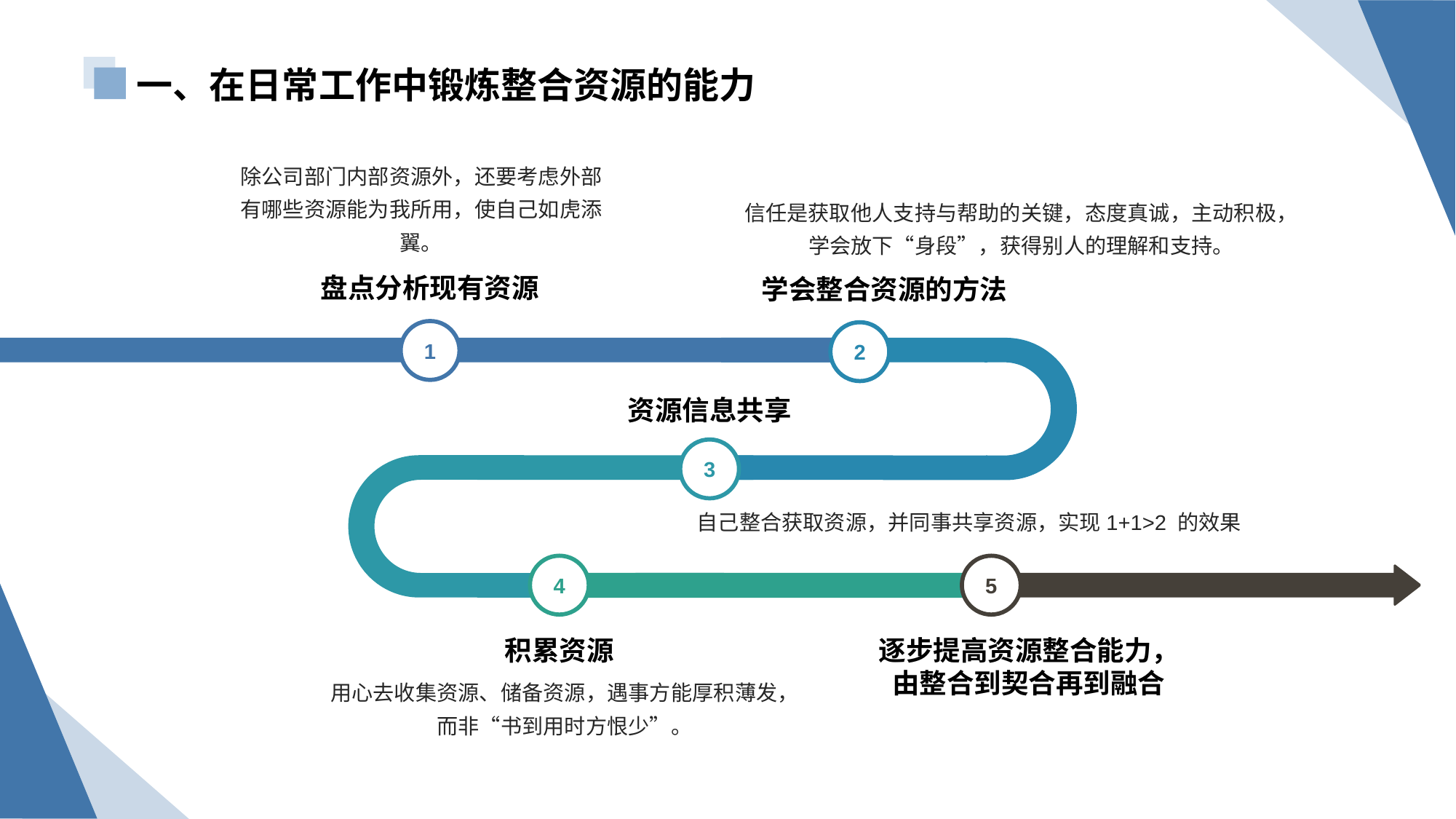

一、在日常工作中锻炼整合资源的能力

除公司部门内部资源外，还要考虑外部有哪些资源能为我所用，使自己如虎添翼。
信任是获取他人支持与帮助的关键，态度真诚，主动积极，学会放下“身段”，获得别人的理解和支持。
盘点分析现有资源
学会整合资源的方法
1
2

资源信息共享
3

自己整合获取资源，并同事共享资源，实现1+1>2 的效果
4
5

逐步提高资源整合能力，
由整合到契合再到融合
积累资源
用心去收集资源、储备资源，遇事方能厚积薄发，
而非“书到用时方恨少”。